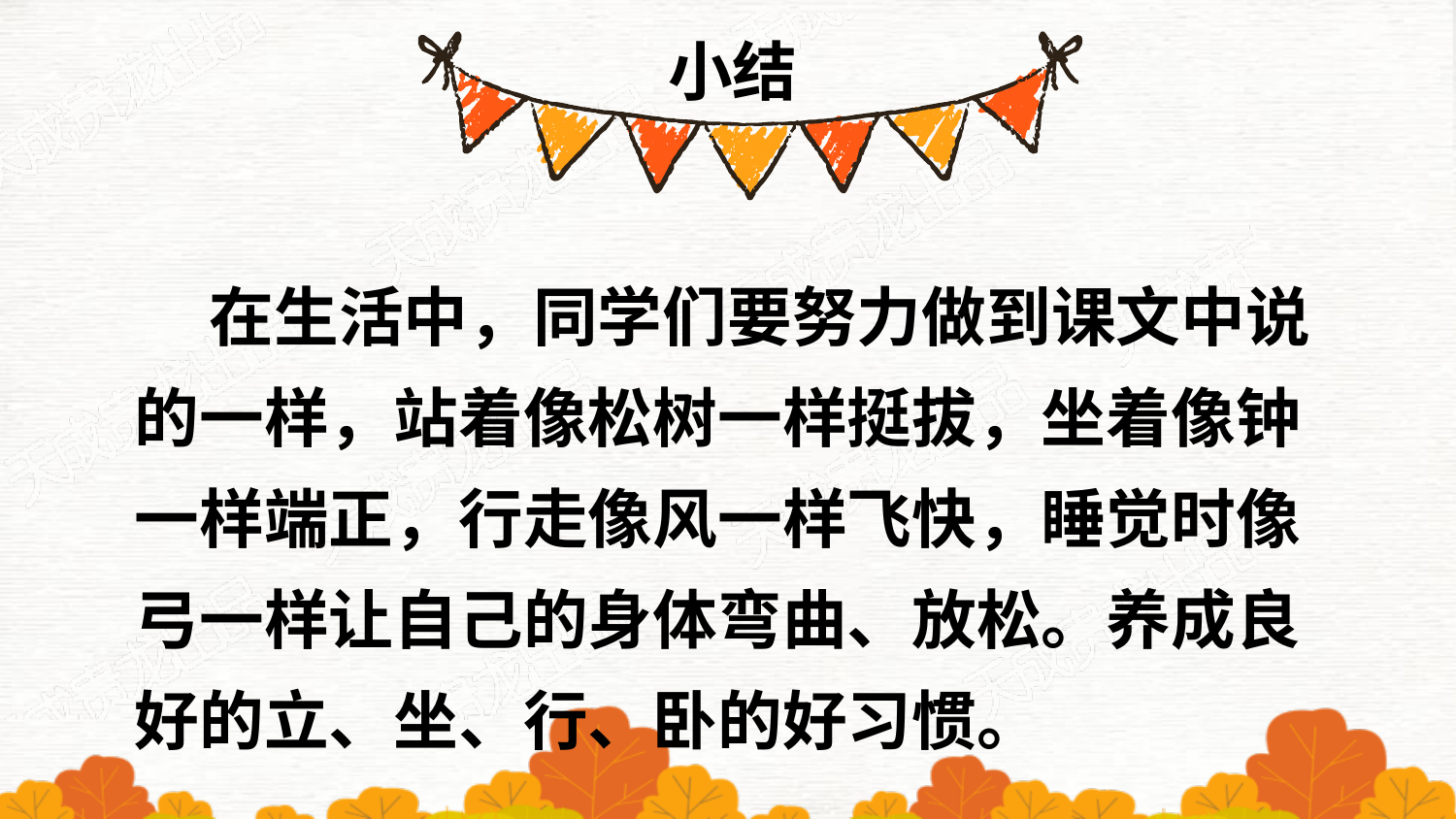

小结
    在生活中，同学们要努力做到课文中说的一样，站着像松树一样挺拔，坐着像钟一样端正，行走像风一样飞快，睡觉时像弓一样让自己的身体弯曲、放松。养成良好的立、坐、行、卧的好习惯。